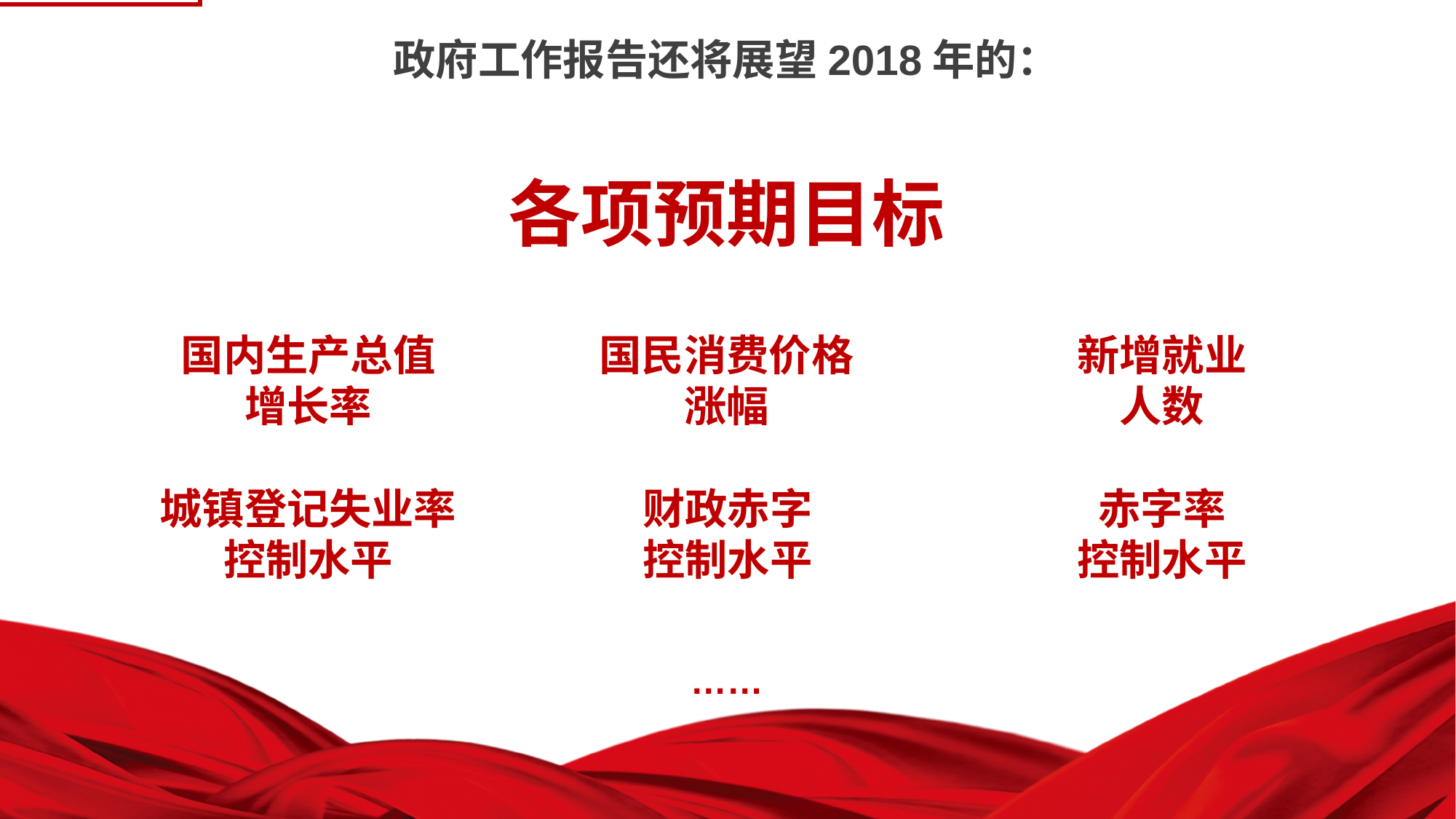

3 政府工作报告

政府工作报告还将展望2018年的：
各项预期目标
国内生产总值增长率
国民消费价格
涨幅
新增就业
人数
城镇登记失业率
控制水平
财政赤字
控制水平
赤字率
控制水平
……